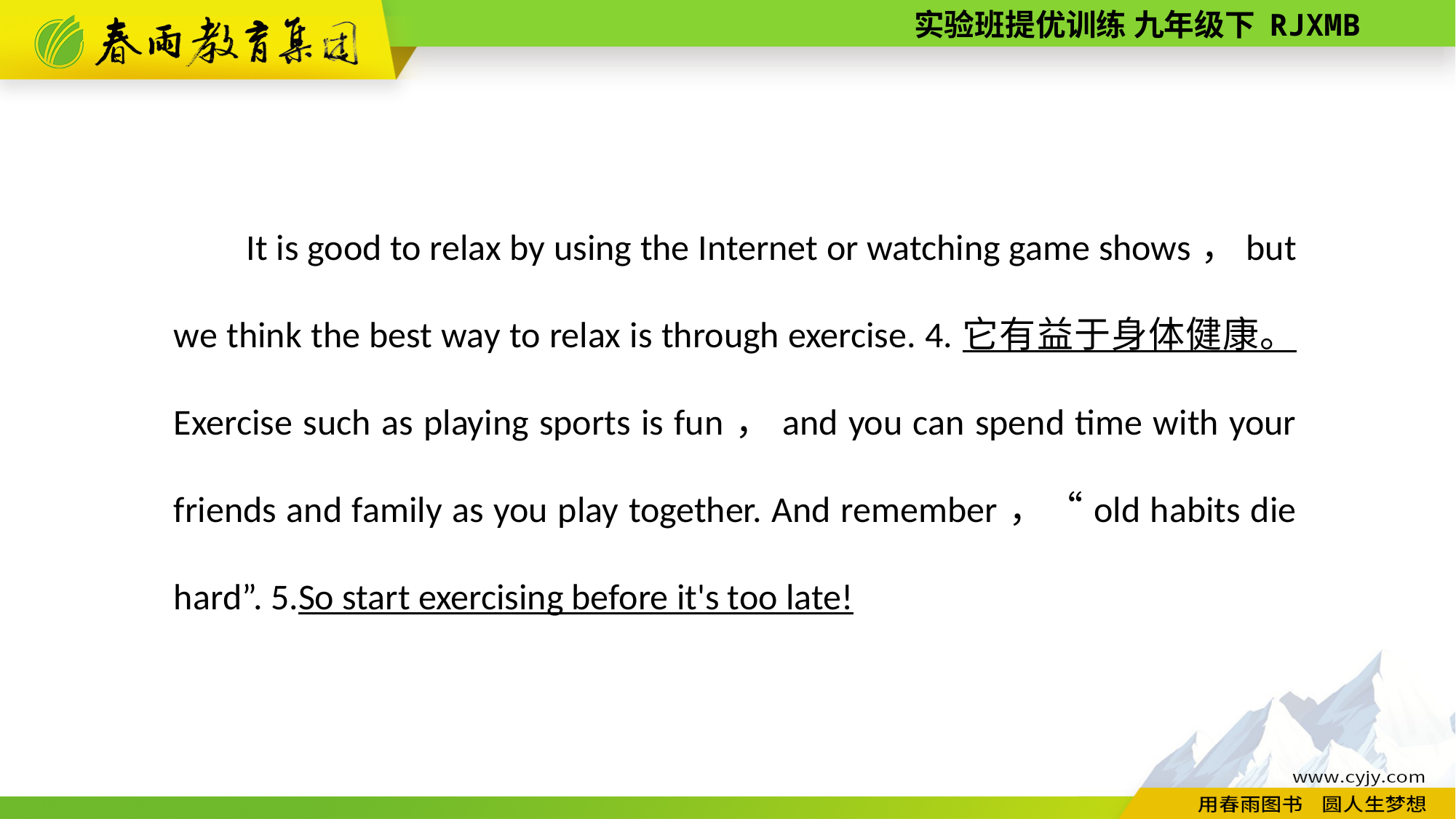

It is good to relax by using the Internet or watching game shows，but we think the best way to relax is through exercise. 4.它有益于身体健康。 Exercise such as playing sports is fun，and you can spend time with your friends and family as you play together. And remember，“old habits die hard”. 5.So start exercising before it's too late!